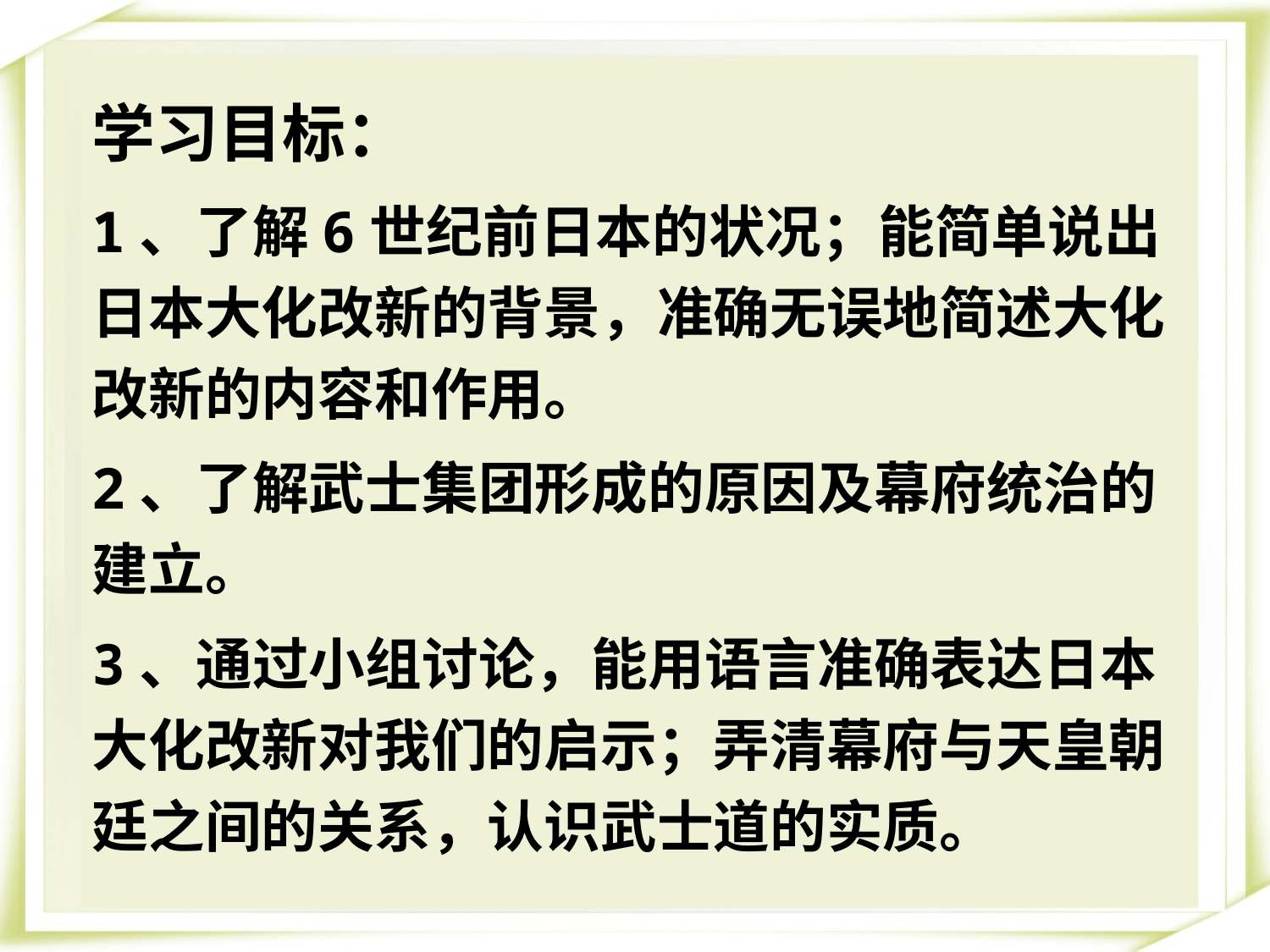

学习目标：
1、了解6世纪前日本的状况；能简单说出日本大化改新的背景，准确无误地简述大化改新的内容和作用。
2、了解武士集团形成的原因及幕府统治的建立。
3、通过小组讨论，能用语言准确表达日本大化改新对我们的启示；弄清幕府与天皇朝廷之间的关系，认识武士道的实质。